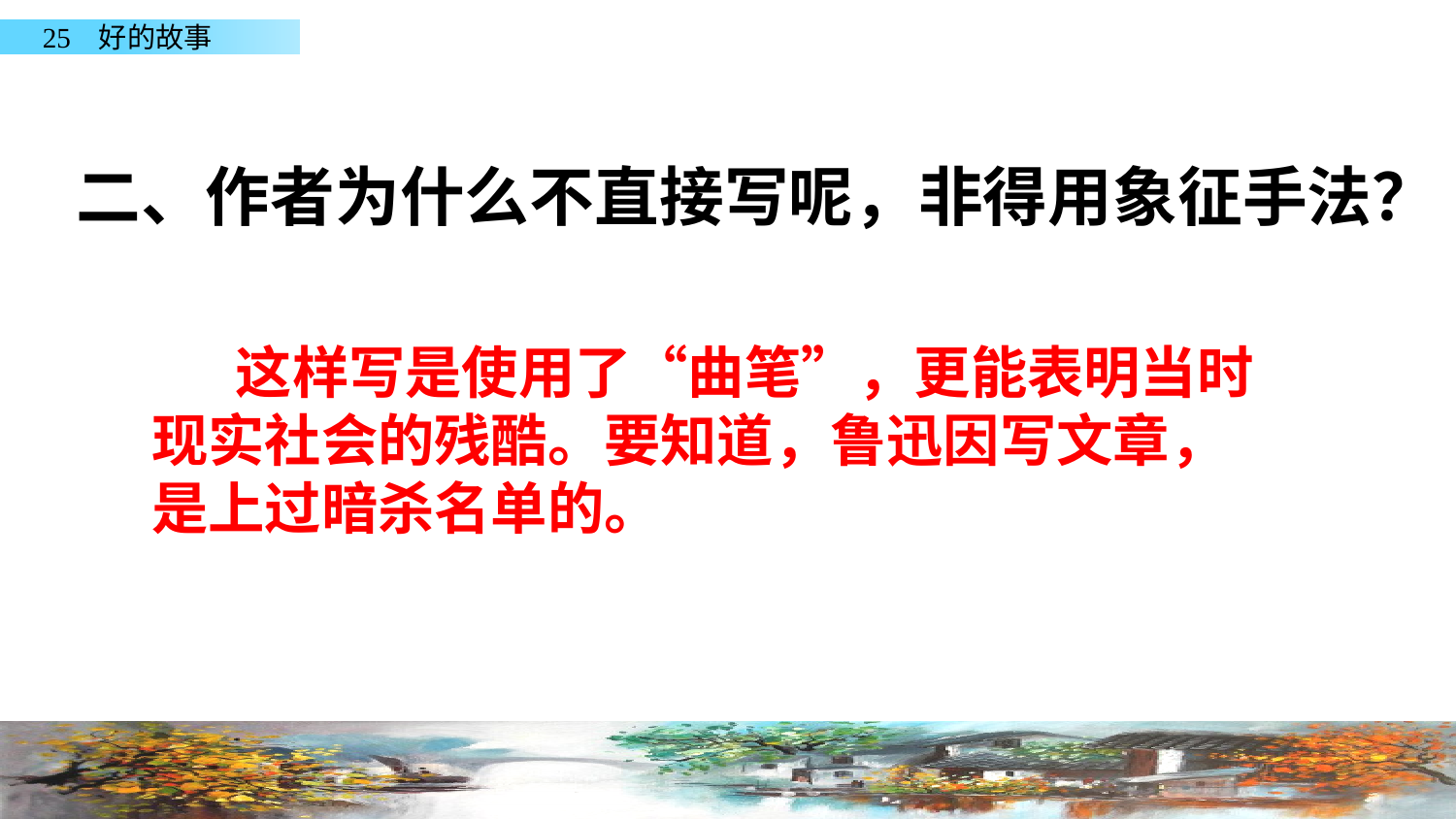

二、作者为什么不直接写呢，非得用象征手法？
   这样写是使用了“曲笔”，更能表明当时现实社会的残酷。要知道，鲁迅因写文章，是上过暗杀名单的。